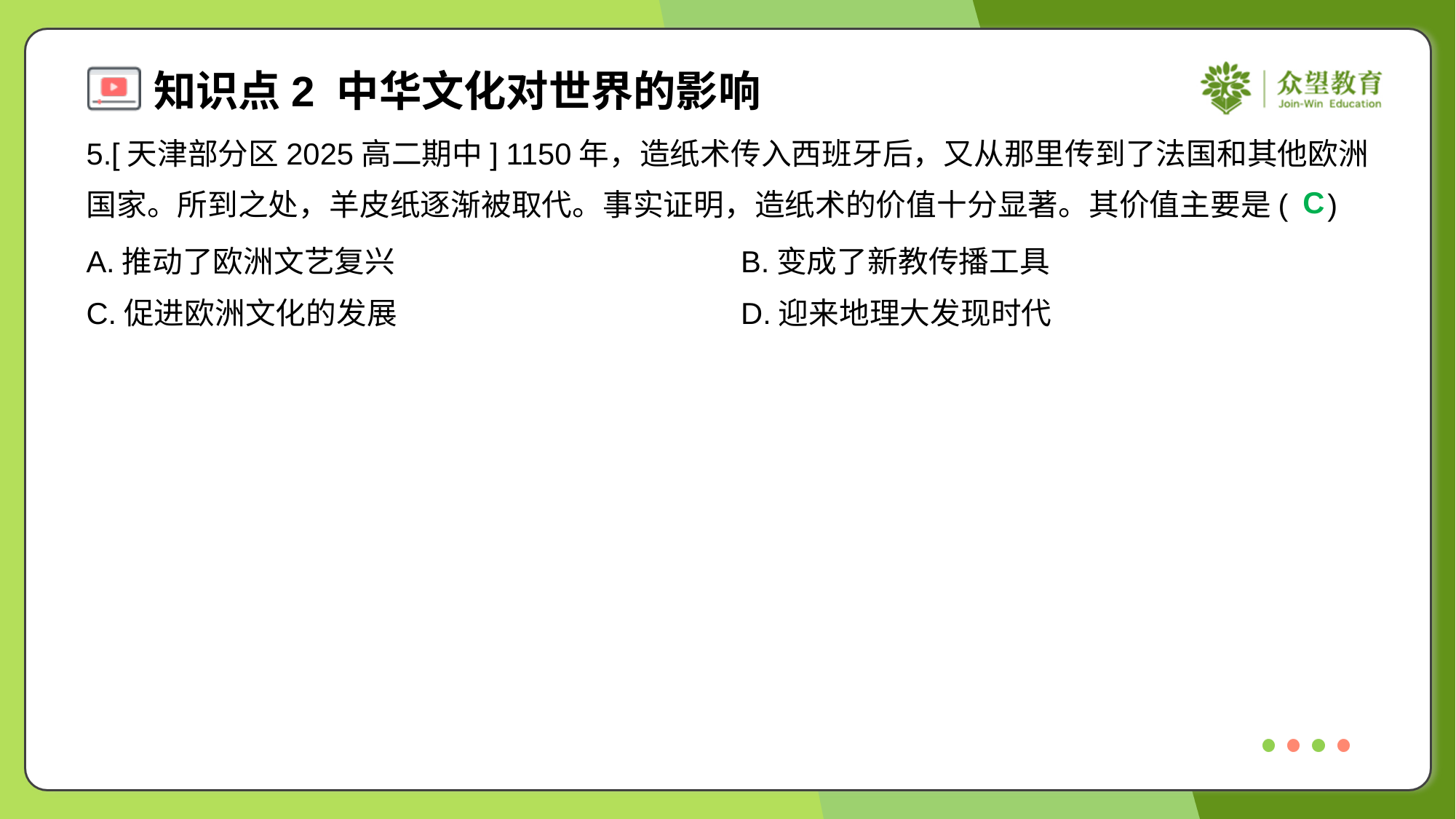

5.[天津部分区2025高二期中] 1150年，造纸术传入西班牙后，又从那里传到了法国和其他欧洲
国家。所到之处，羊皮纸逐渐被取代。事实证明，造纸术的价值十分显著。其价值主要是(     )
C
A.推动了欧洲文艺复兴	B.变成了新教传播工具
C.促进欧洲文化的发展	D.迎来地理大发现时代